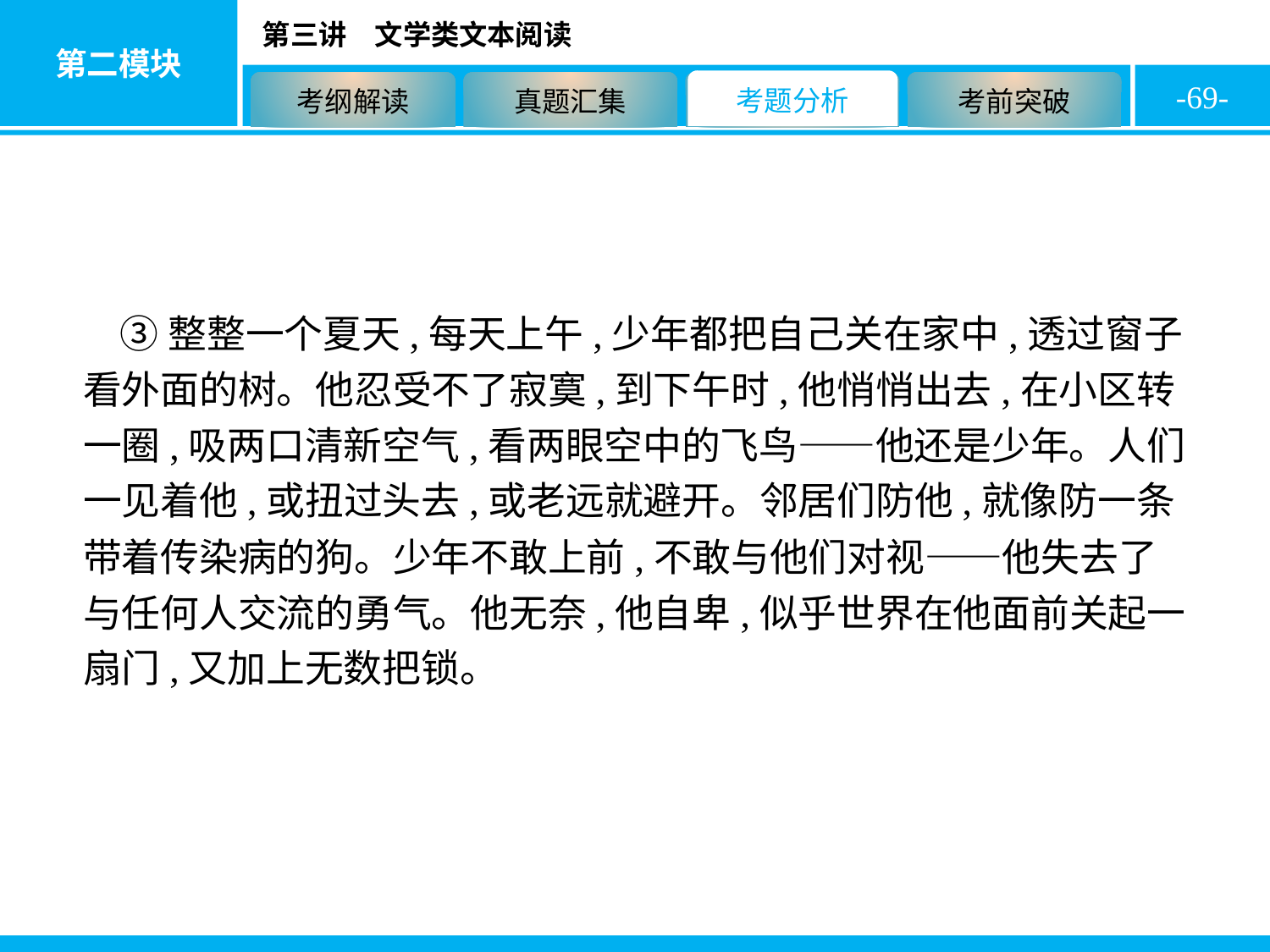

-69-
③整整一个夏天,每天上午,少年都把自己关在家中,透过窗子看外面的树。他忍受不了寂寞,到下午时,他悄悄出去,在小区转一圈,吸两口清新空气,看两眼空中的飞鸟——他还是少年。人们一见着他,或扭过头去,或老远就避开。邻居们防他,就像防一条带着传染病的狗。少年不敢上前,不敢与他们对视——他失去了与任何人交流的勇气。他无奈,他自卑,似乎世界在他面前关起一扇门,又加上无数把锁。